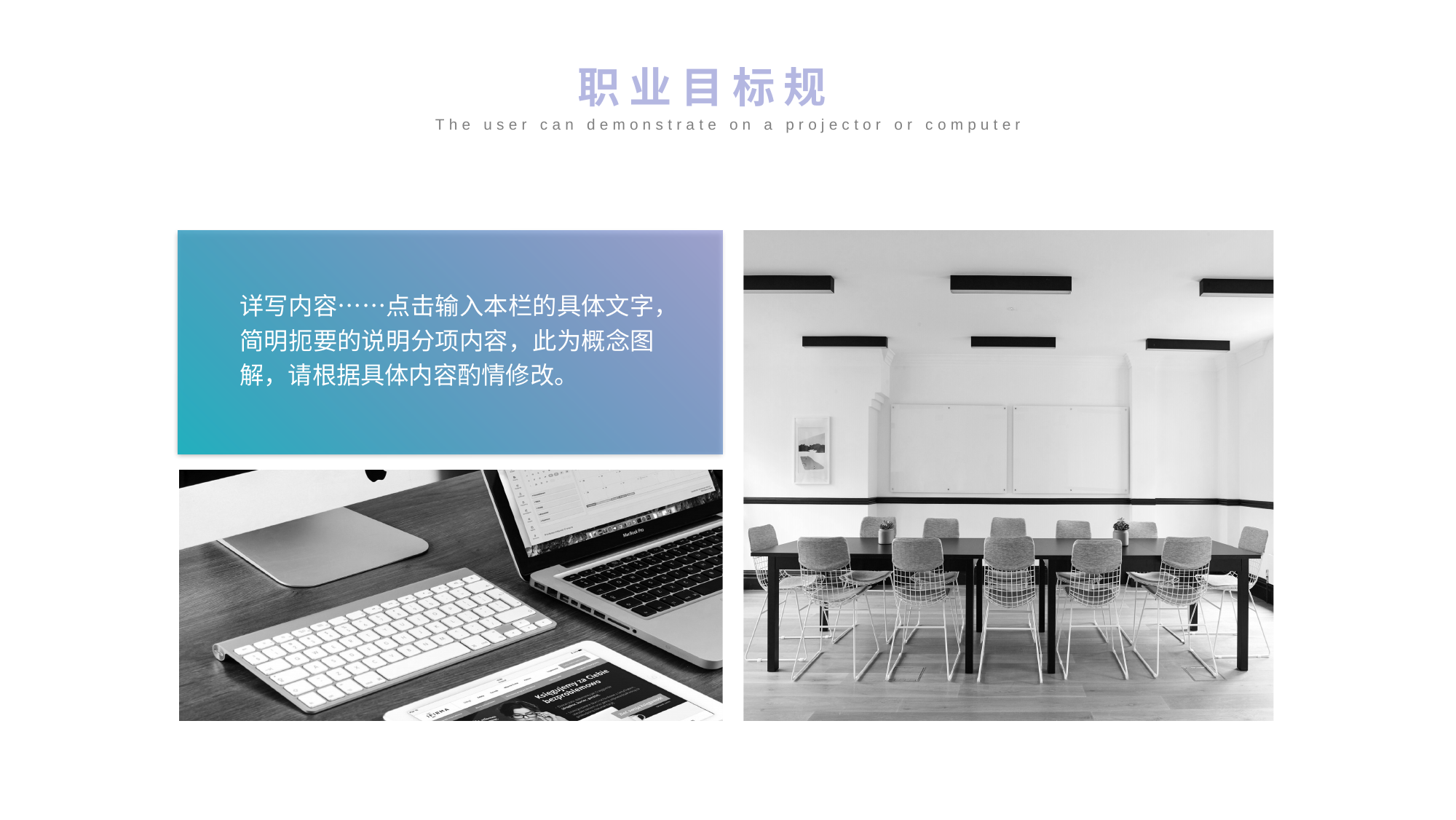

职业目标规划
The user can demonstrate on a projector or computer

详写内容……点击输入本栏的具体文字，简明扼要的说明分项内容，此为概念图解，请根据具体内容酌情修改。